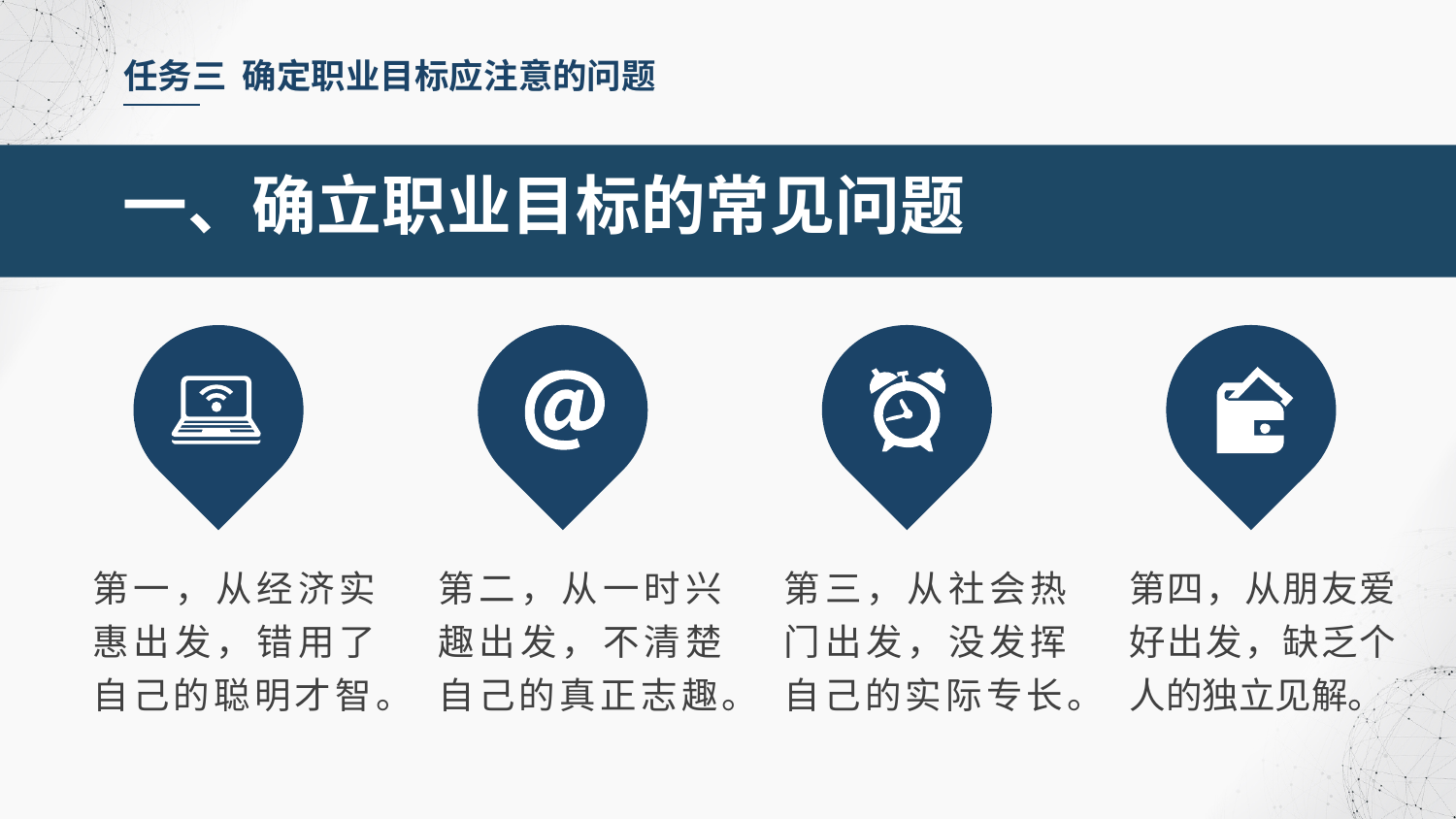

任务三  确定职业目标应注意的问题

一、确立职业目标的常见问题

第一，从经济实惠出发，错用了自己的聪明才智。
第二，从一时兴趣出发，不清楚自己的真正志趣。
第三，从社会热门出发，没发挥自己的实际专长。
第四，从朋友爱好出发，缺乏个人的独立见解。